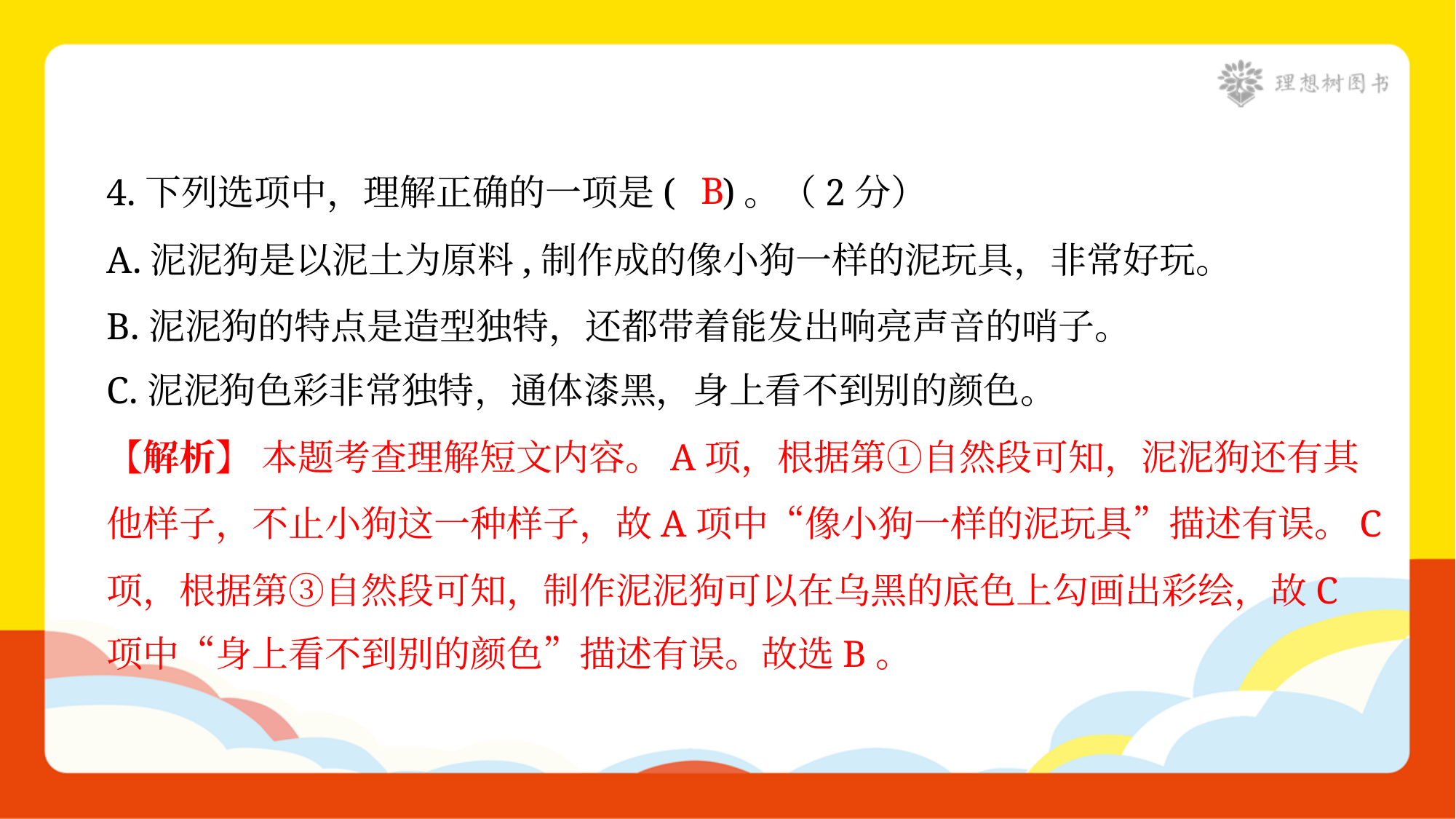

B
4.下列选项中，理解正确的一项是(     )。（2分）
A.泥泥狗是以泥土为原料,制作成的像小狗一样的泥玩具，非常好玩。
B.泥泥狗的特点是造型独特，还都带着能发出响亮声音的哨子。
C.泥泥狗色彩非常独特，通体漆黑，身上看不到别的颜色。
【解析】 本题考查理解短文内容。A项，根据第①自然段可知，泥泥狗还有其
他样子，不止小狗这一种样子，故A项中“像小狗一样的泥玩具”描述有误。C
项，根据第③自然段可知，制作泥泥狗可以在乌黑的底色上勾画出彩绘，故C
项中“身上看不到别的颜色”描述有误。故选B。